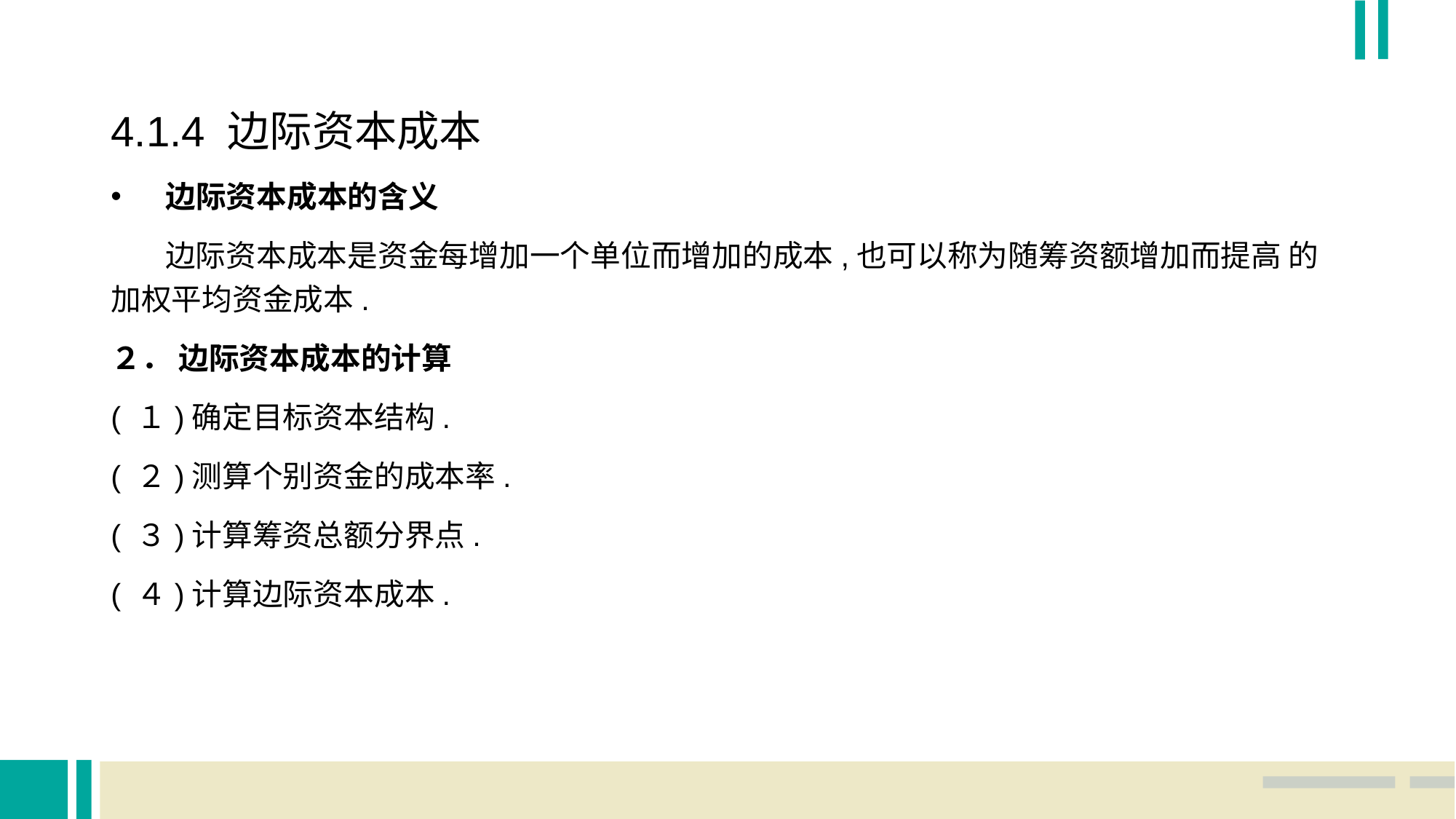

4.1.4 边际资本成本
边际资本成本的含义
       边际资本成本是资金每增加一个单位而增加的成本,也可以称为随筹资额增加而提高 的加权平均资金成本.
２． 边际资本成本的计算
( １)确定目标资本结构.
( ２)测算个别资金的成本率.
( ３)计算筹资总额分界点.
( ４)计算边际资本成本.